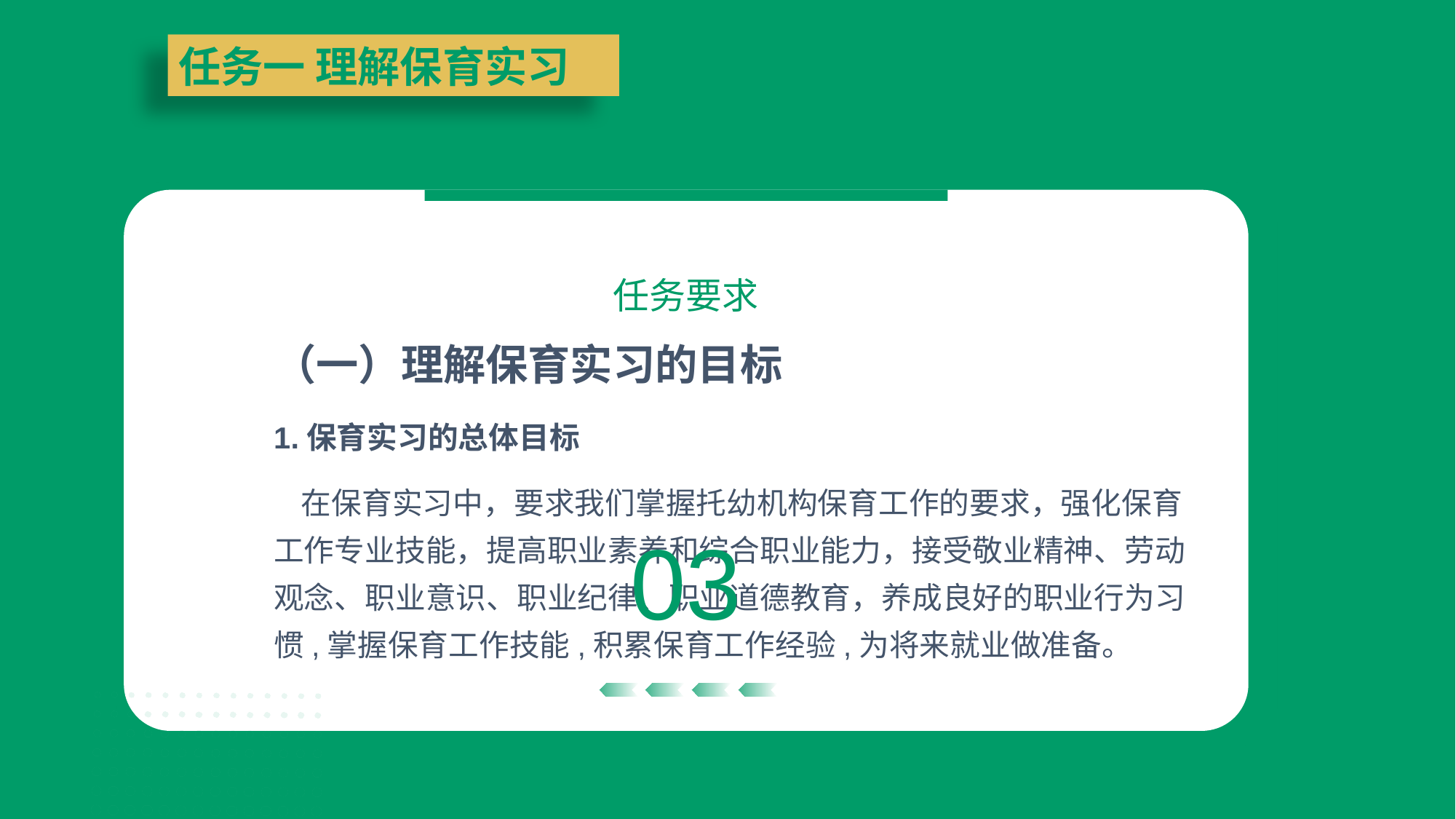

任务一 理解保育实习

任务要求
（一）理解保育实习的目标
1.保育实习的总体目标
   在保育实习中，要求我们掌握托幼机构保育工作的要求，强化保育工作专业技能，提高职业素养和综合职业能力，接受敬业精神、劳动观念、职业意识、职业纪律、职业道德教育，养成良好的职业行为习惯,掌握保育工作技能,积累保育工作经验,为将来就业做准备。
03